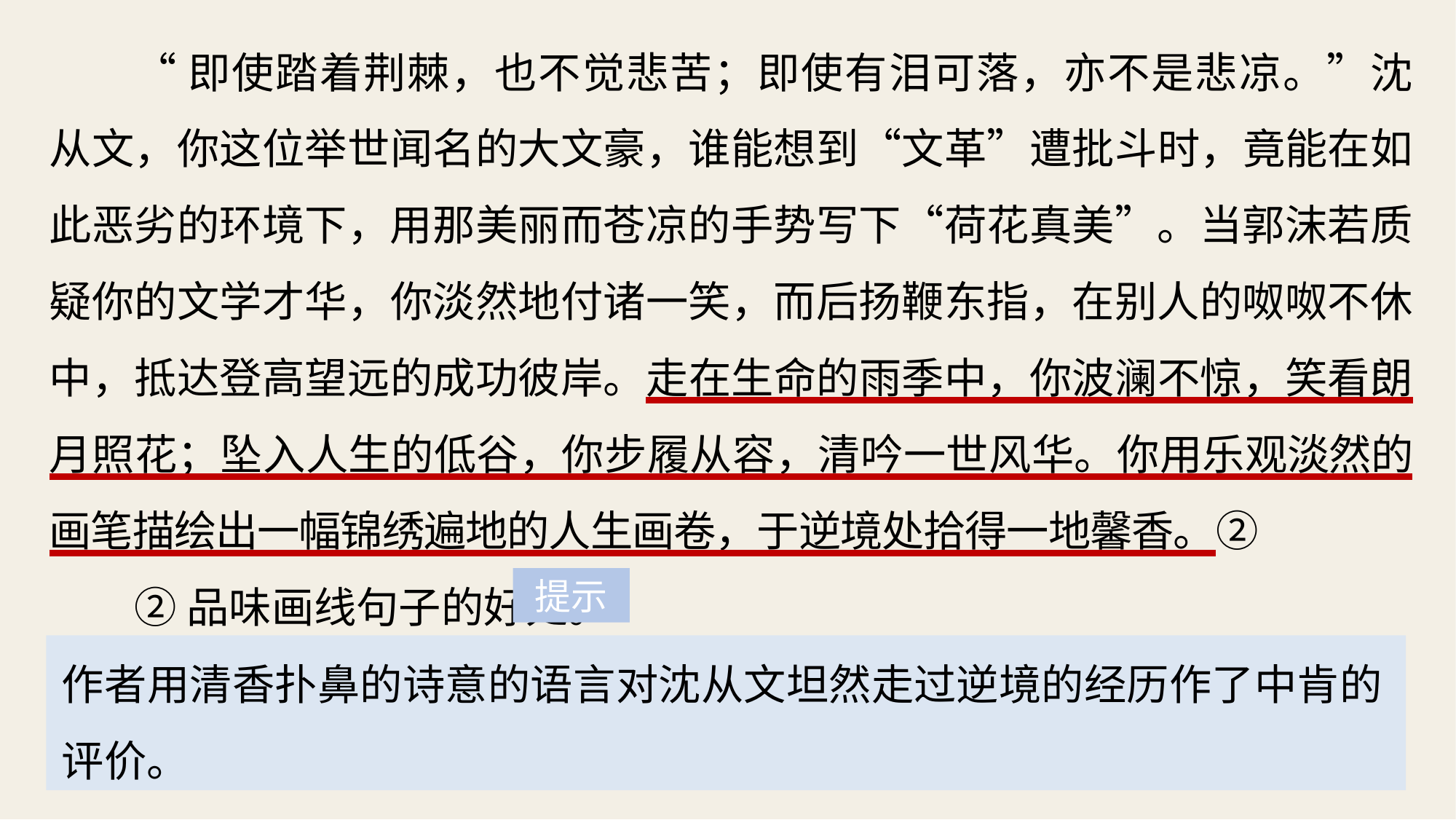

“即使踏着荆棘，也不觉悲苦；即使有泪可落，亦不是悲凉。”沈从文，你这位举世闻名的大文豪，谁能想到“文革”遭批斗时，竟能在如此恶劣的环境下，用那美丽而苍凉的手势写下“荷花真美”。当郭沫若质疑你的文学才华，你淡然地付诸一笑，而后扬鞭东指，在别人的呶呶不休中，抵达登高望远的成功彼岸。走在生命的雨季中，你波澜不惊，笑看朗月照花；坠入人生的低谷，你步履从容，清吟一世风华。你用乐观淡然的画笔描绘出一幅锦绣遍地的人生画卷，于逆境处拾得一地馨香。②
②品味画线句子的好处。
提示
作者用清香扑鼻的诗意的语言对沈从文坦然走过逆境的经历作了中肯的评价。